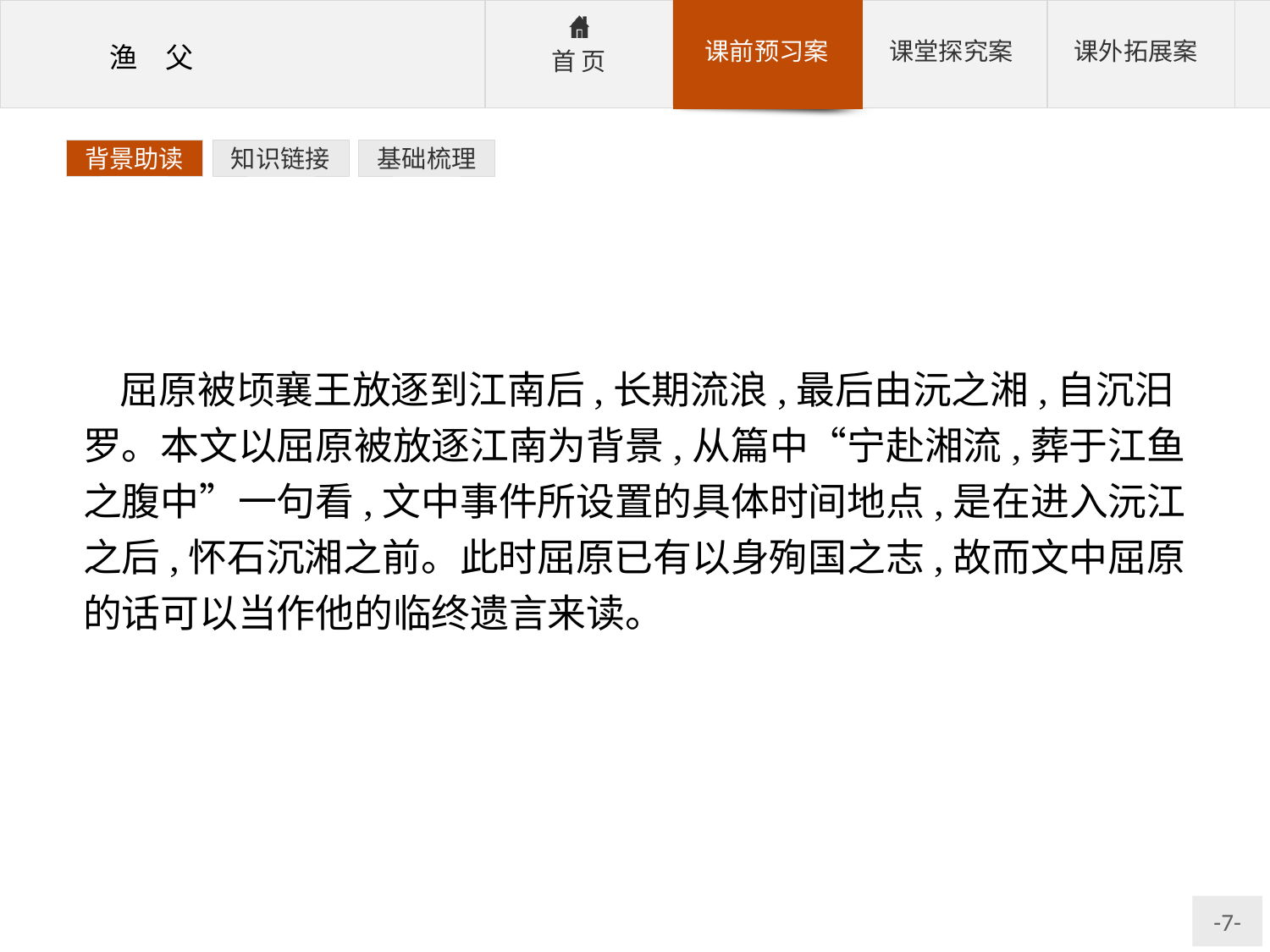

背景助读
知识链接
基础梳理
屈原被顷襄王放逐到江南后,长期流浪,最后由沅之湘,自沉汨罗。本文以屈原被放逐江南为背景,从篇中“宁赴湘流,葬于江鱼之腹中”一句看,文中事件所设置的具体时间地点,是在进入沅江之后,怀石沉湘之前。此时屈原已有以身殉国之志,故而文中屈原的话可以当作他的临终遗言来读。